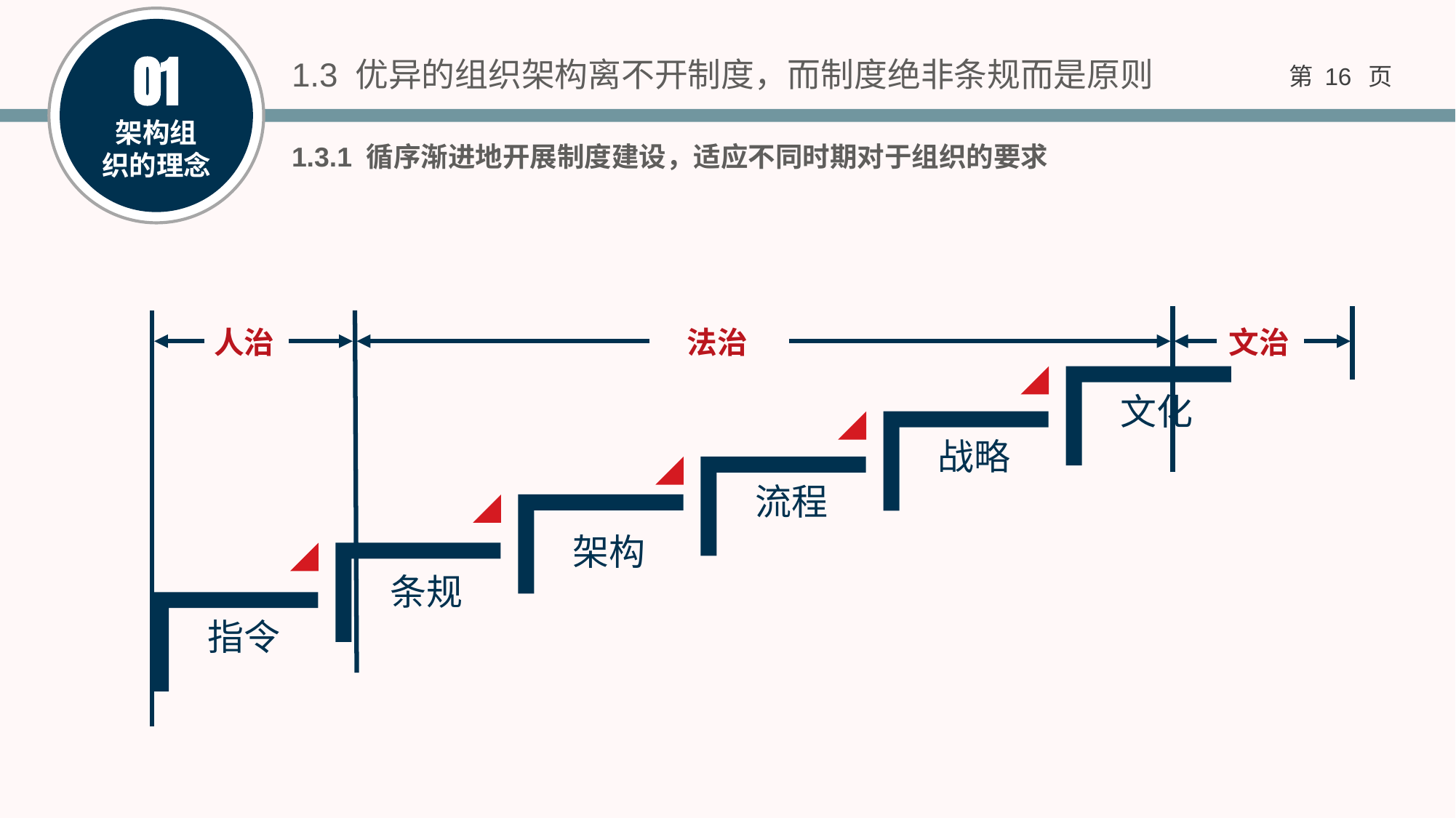

1.3 优异的组织架构离不开制度，而制度绝非条规而是原则
1.3.1 循序渐进地开展制度建设，适应不同时期对于组织的要求
人治
法治
文治
指令
条规
架构
流程
战略
文化